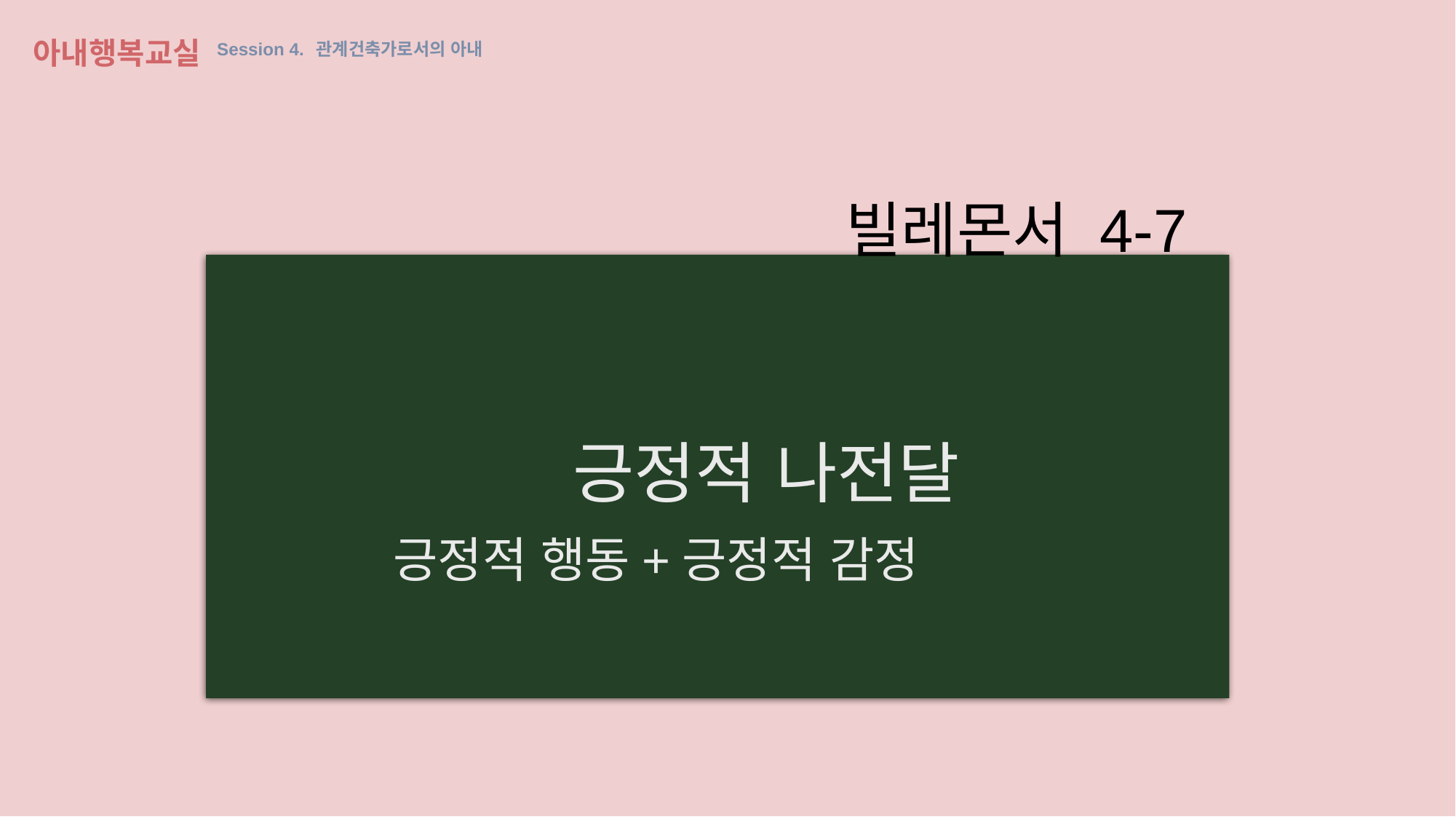

아내행복교실 Session 4. 관계건축가로서의 아내
빌레몬서 4-7

긍정적 나전달
  긍정적 행동+긍정적 감정